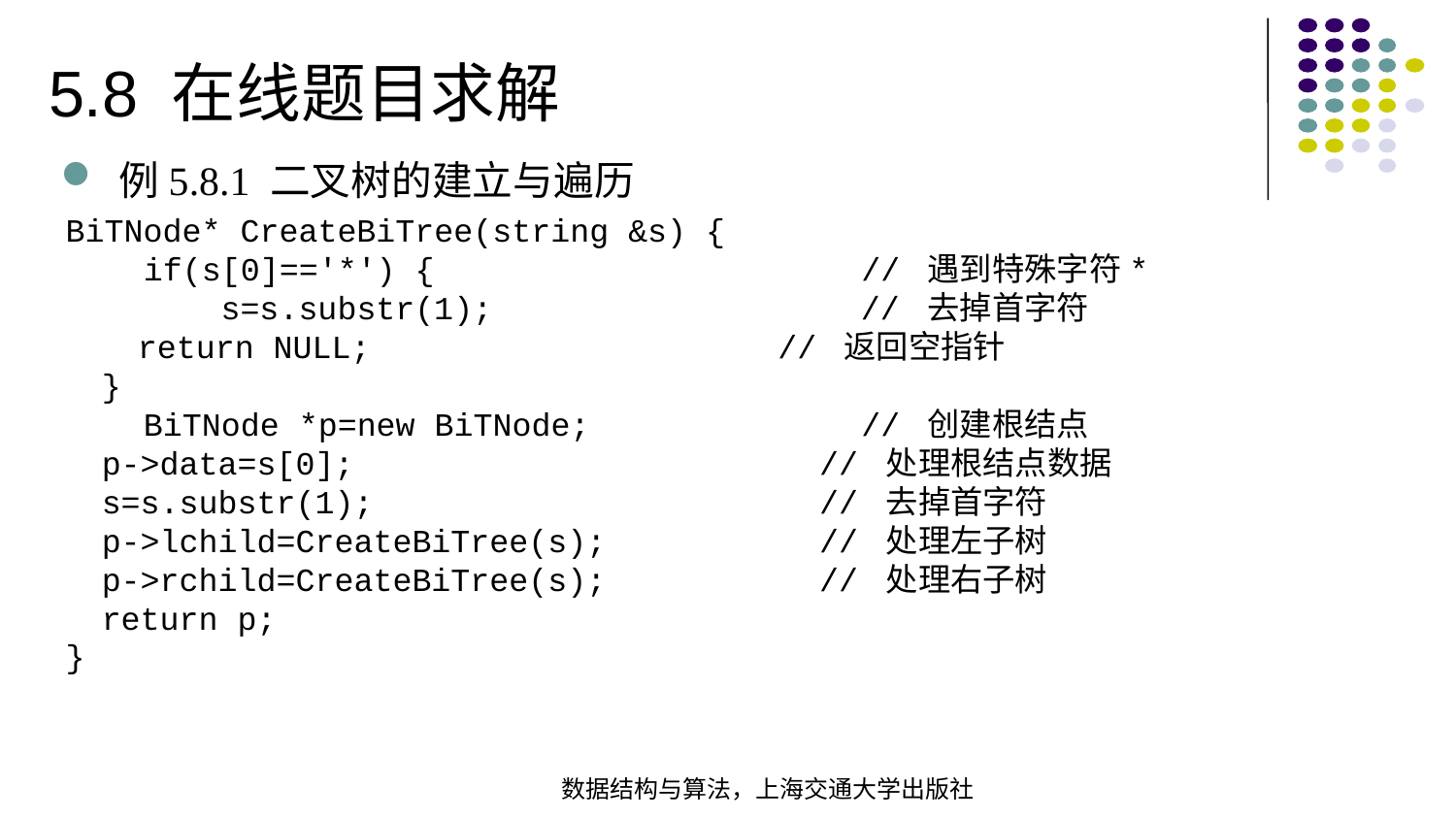

5.8 在线题目求解
例5.8.1 二叉树的建立与遍历
BiTNode* CreateBiTree(string &s) {    if(s[0]=='*') {                      // 遇到特殊字符*         s=s.substr(1);                   // 去掉首字符        return NULL;                     // 返回空指针     }    BiTNode *p=new BiTNode;              // 创建根结点     p->data=s[0];                        // 处理根结点数据     s=s.substr(1);                       // 去掉首字符     p->lchild=CreateBiTree(s);           // 处理左子树    p->rchild=CreateBiTree(s);           // 处理右子树    return p;
}